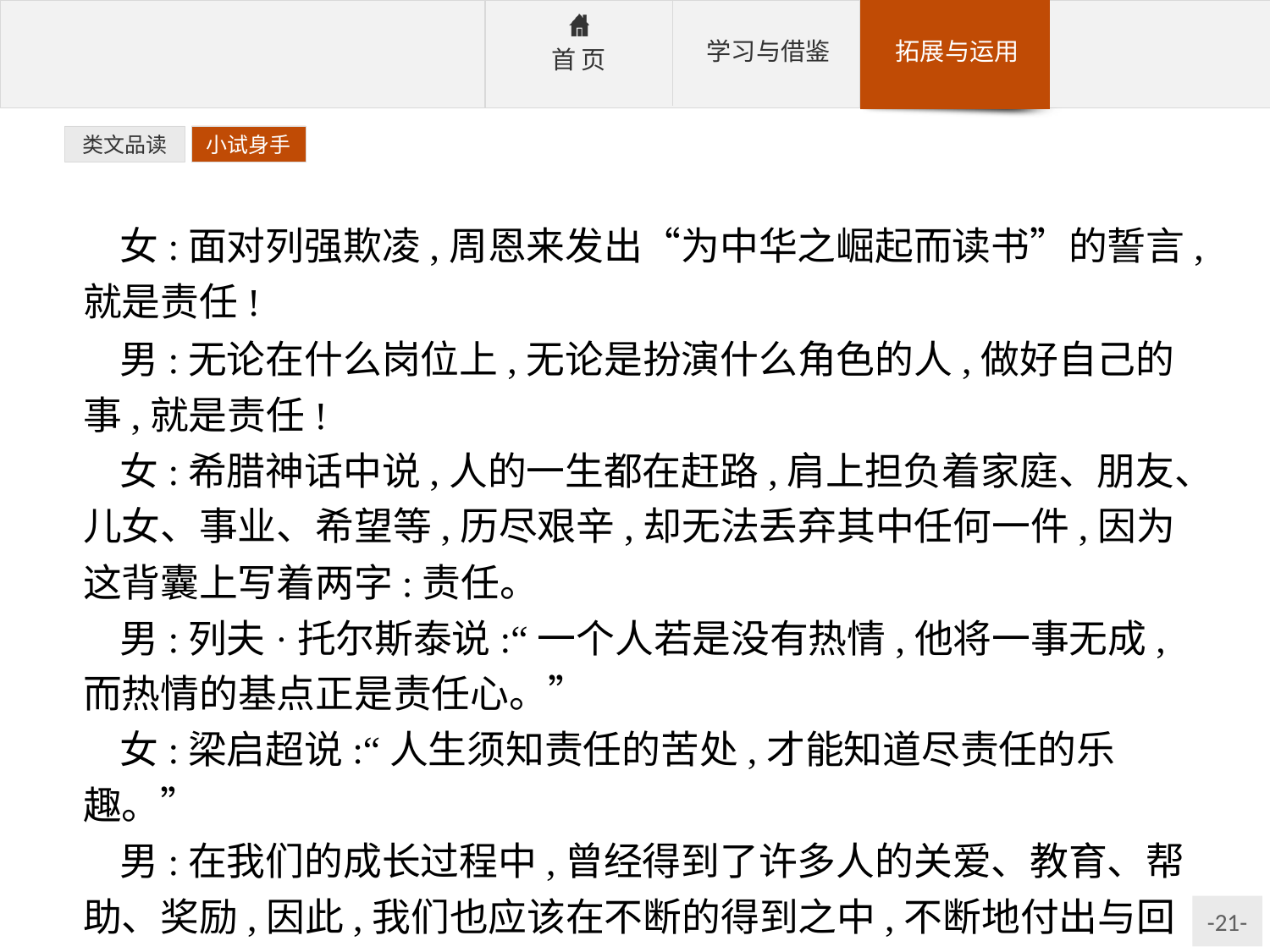

类文品读
小试身手
女:面对列强欺凌,周恩来发出“为中华之崛起而读书”的誓言,就是责任!
男:无论在什么岗位上,无论是扮演什么角色的人,做好自己的事,就是责任!
女:希腊神话中说,人的一生都在赶路,肩上担负着家庭、朋友、儿女、事业、希望等,历尽艰辛,却无法丢弃其中任何一件,因为这背囊上写着两字:责任。
男:列夫·托尔斯泰说:“一个人若是没有热情,他将一事无成,而热情的基点正是责任心。”
女:梁启超说:“人生须知责任的苦处,才能知道尽责任的乐趣。”
男:在我们的成长过程中,曾经得到了许多人的关爱、教育、帮助、奖励,因此,我们也应该在不断的得到之中,不断地付出与回馈。